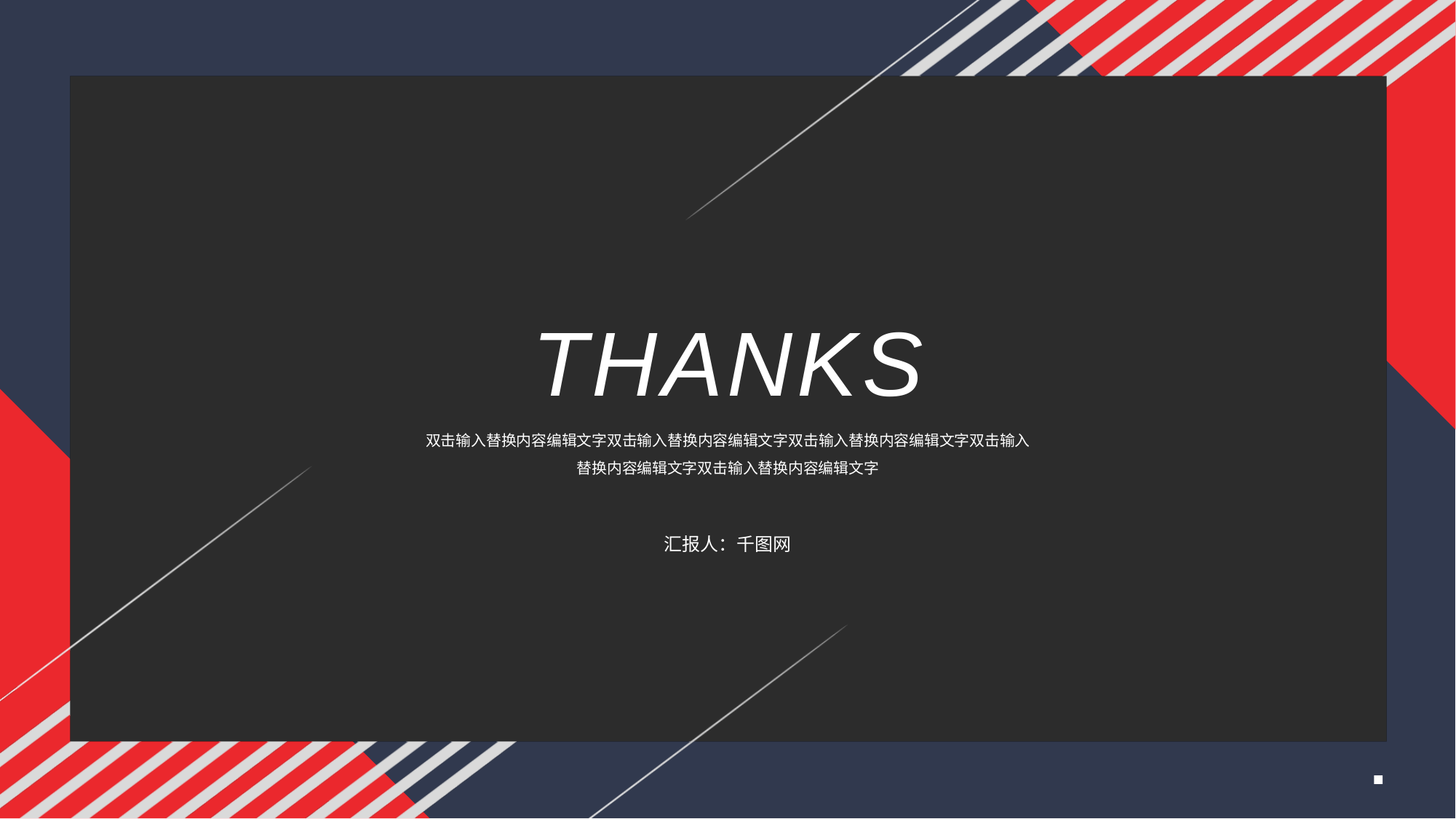

THANKS
双击输入替换内容编辑文字双击输入替换内容编辑文字双击输入替换内容编辑文字双击输入替换内容编辑文字双击输入替换内容编辑文字
汇报人：千图网